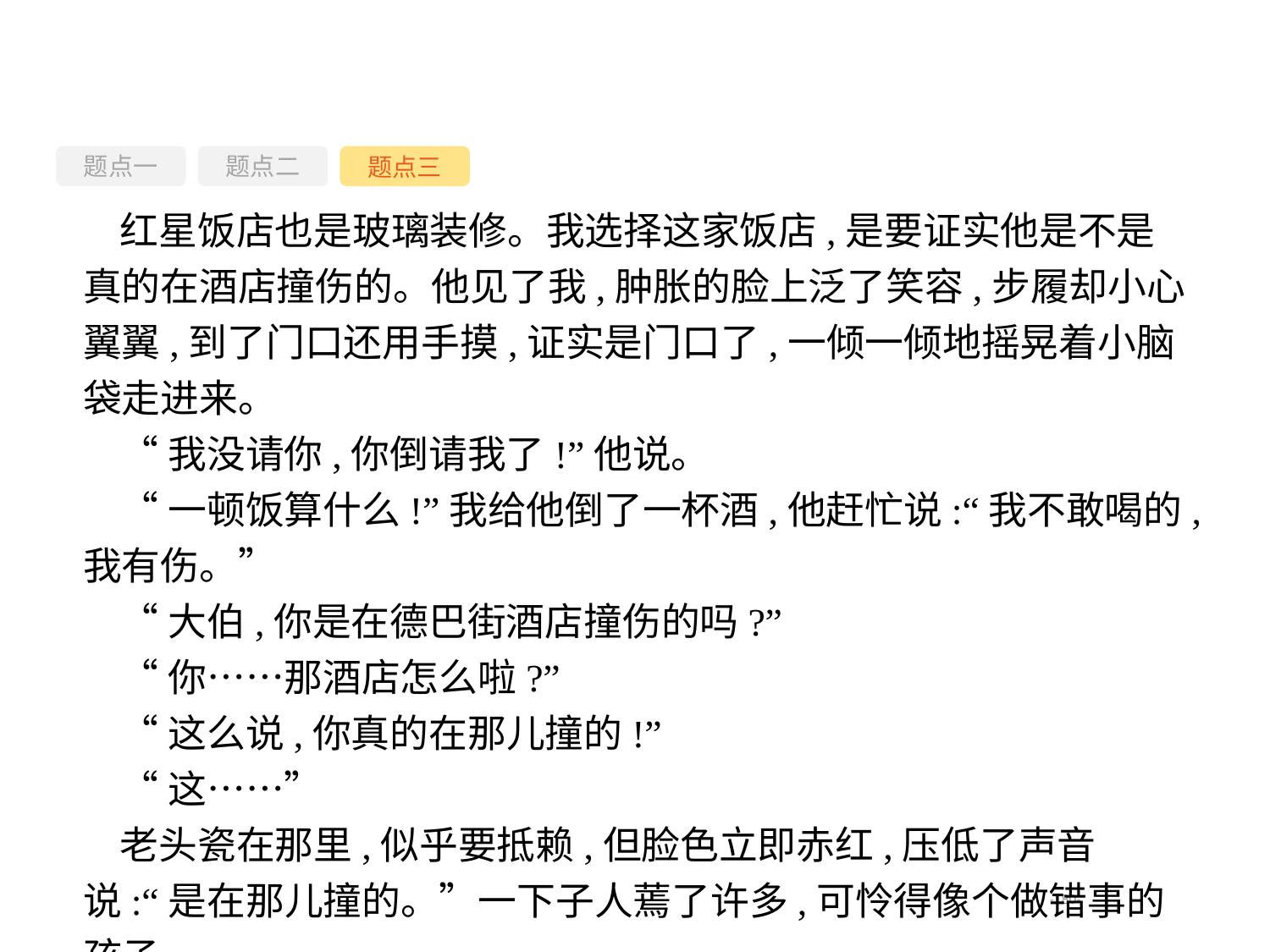

题点一
题点三
题点二
红星饭店也是玻璃装修。我选择这家饭店,是要证实他是不是真的在酒店撞伤的。他见了我,肿胀的脸上泛了笑容,步履却小心翼翼,到了门口还用手摸,证实是门口了,一倾一倾地摇晃着小脑袋走进来。
“我没请你,你倒请我了!”他说。
“一顿饭算什么!”我给他倒了一杯酒,他赶忙说:“我不敢喝的,我有伤。”
“大伯,你是在德巴街酒店撞伤的吗?”
“你……那酒店怎么啦?”
“这么说,你真的在那儿撞的!”
“这……”
老头瓷在那里,似乎要抵赖,但脸色立即赤红,压低了声音说:“是在那儿撞的。”一下子人蔫了许多,可怜得像个做错事的孩子。
-180-